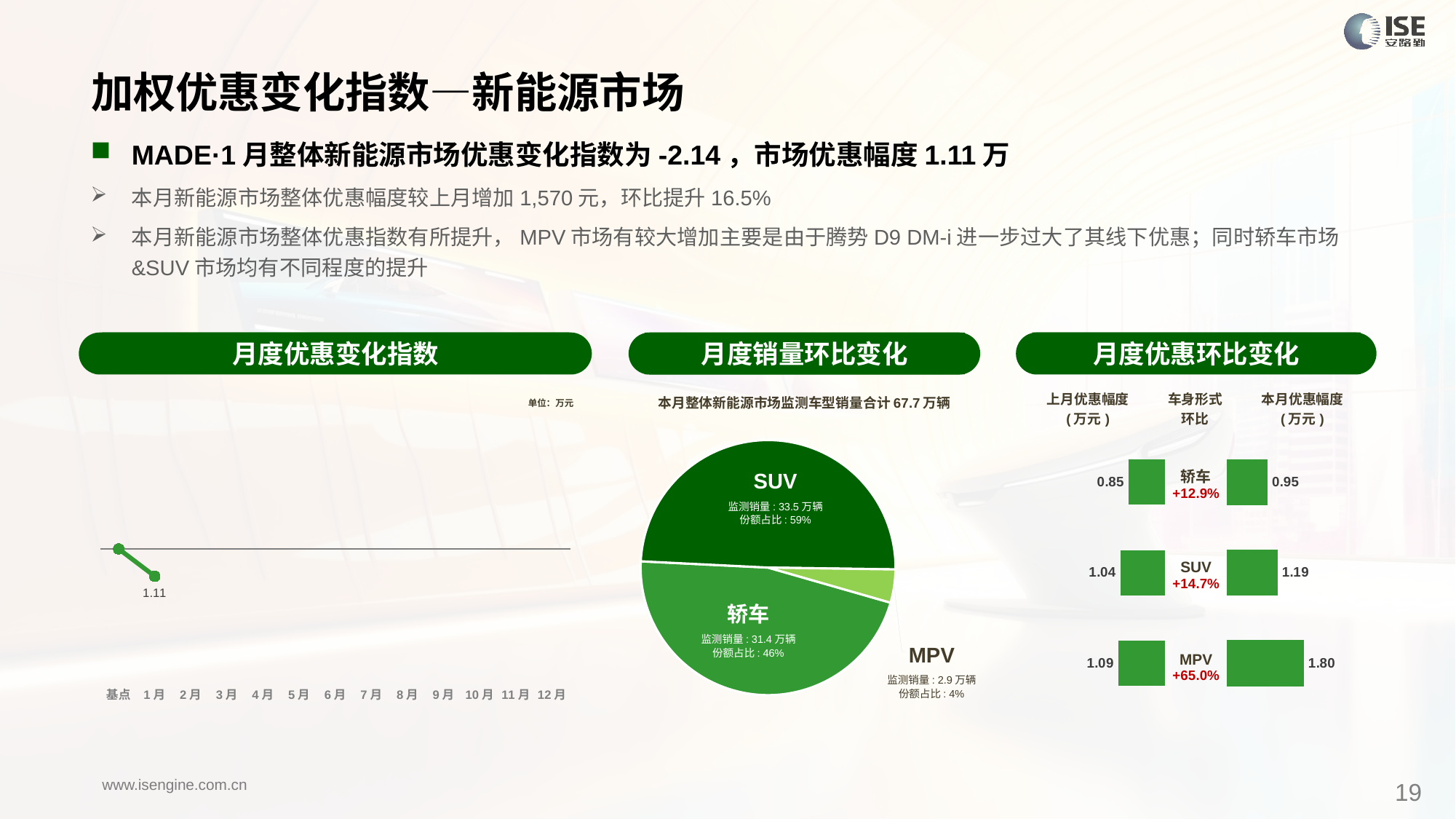

加权优惠变化指数—新能源市场
MADE·1月整体新能源市场优惠变化指数为-2.14，市场优惠幅度1.11万
本月新能源市场整体优惠幅度较上月增加1,570元，环比提升16.5%
本月新能源市场整体优惠指数有所提升，MPV市场有较大增加主要是由于腾势D9 DM-i进一步过大了其线下优惠；同时轿车市场&SUV市场均有不同程度的提升
月度优惠变化指数

月度优惠环比变化

月度销量环比变化

本月整体新能源市场监测车型销量合计67.7万辆

### Chart

| Category | 车身市场 |
|---|---|
| 轿车 | 313643.0000000156 |
| SUV | 334662.0000000251 |
| MPV | 28516.0000000093 |
SUV
监测销量: 33.5万辆
份额占比: 59%
轿车
监测销量: 31.4万辆
份额占比: 46%
MPV
监测销量: 2.9万辆
份额占比: 4%

### Chart

| Category | Y2024 |
|---|---|
| 基点 | 0.0 |
| 1月 | -2.14 |
| 2月 | None |
| 3月 | None |
| 4月 | None |
| 5月 | None |
| 6月 | None |
| 7月 | None |
| 8月 | None |
| 9月 | None |
| 10月 | None |
| 11月 | None |
| 12月 | None |
| 上月优惠幅度 (万元) | 车身形式 环比 | 本月优惠幅度 (万元) |
| --- | --- | --- |
单位：万元
| 轿车 +12.9% |
| --- |
| SUV +14.7% |
| MPV +65.0% |

### Chart

| Category | 成交均价 |
|---|---|
| 轿车 | 0.85 |
| SUV | 1.04 |
| MPV | 1.09 |

### Chart

| Category | 成交均价 |
|---|---|
| 轿车 | 0.9548663926822004 |
| SUV | 1.188620309446611 |
| MPV | 1.7969922148967548 |
19